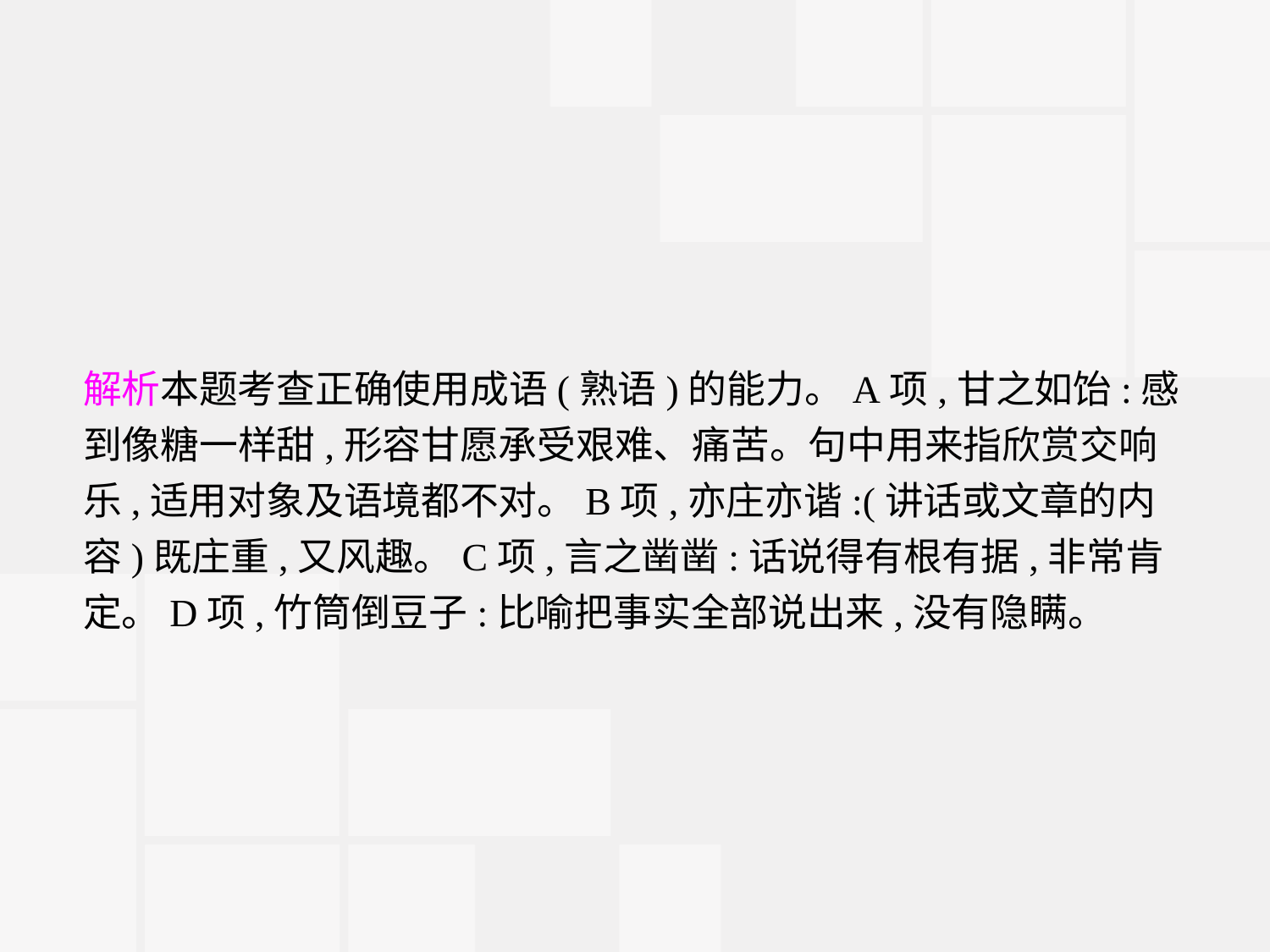

解析本题考查正确使用成语(熟语)的能力。A项,甘之如饴:感到像糖一样甜,形容甘愿承受艰难、痛苦。句中用来指欣赏交响乐,适用对象及语境都不对。B项,亦庄亦谐:(讲话或文章的内容)既庄重,又风趣。C项,言之凿凿:话说得有根有据,非常肯定。D项,竹筒倒豆子:比喻把事实全部说出来,没有隐瞒。